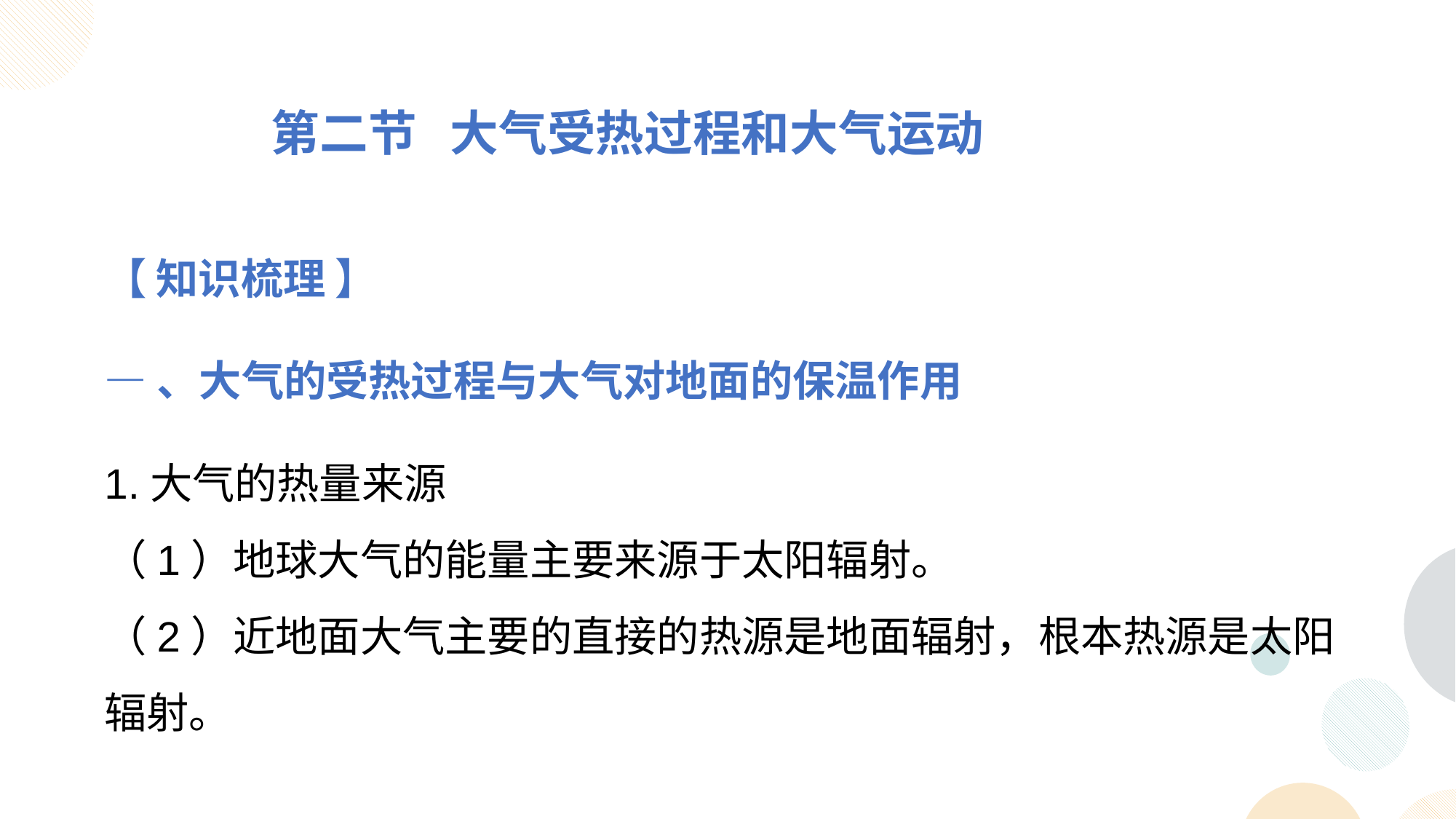

第二节   大气受热过程和大气运动

【 知识梳理 】

—、大气的受热过程与大气对地面的保温作用
1.大气的热量来源
（1）地球大气的能量主要来源于太阳辐射。
（2）近地面大气主要的直接的热源是地面辐射，根本热源是太阳辐射。